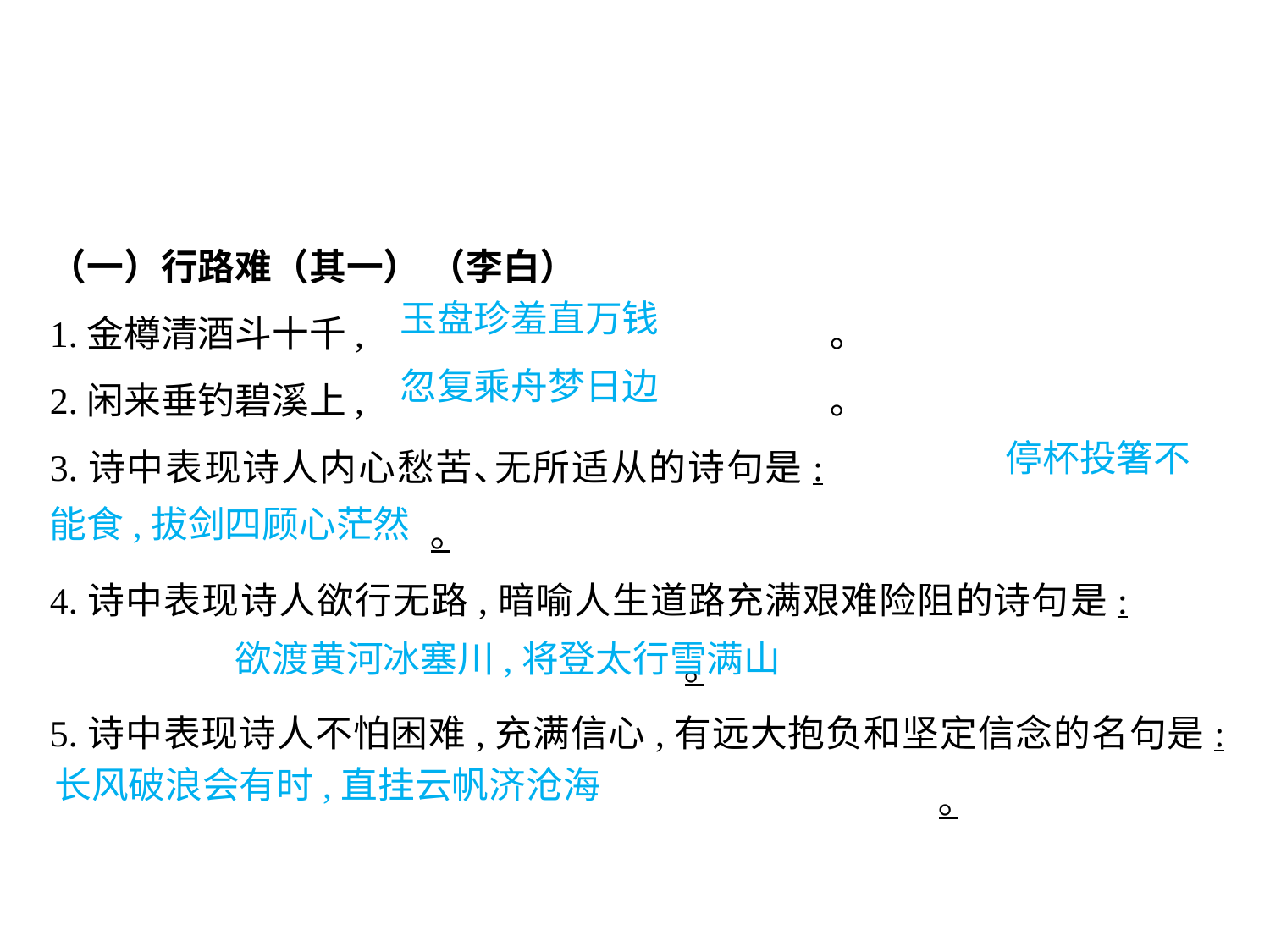

（一）行路难（其一） （李白）
1.金樽清酒斗十千,				 ｡
2.闲来垂钓碧溪上,				 ｡
3.诗中表现诗人内心愁苦､无所适从的诗句是:							｡
4.诗中表现诗人欲行无路,暗喻人生道路充满艰难险阻的诗句是:						｡
5.诗中表现诗人不怕困难,充满信心,有远大抱负和坚定信念的名句是:							｡
玉盘珍羞直万钱
忽复乘舟梦日边
							       停杯投箸不能食,拔剑四顾心茫然
										      欲渡黄河冰塞川,将登太行雪满山
长风破浪会有时,直挂云帆济沧海